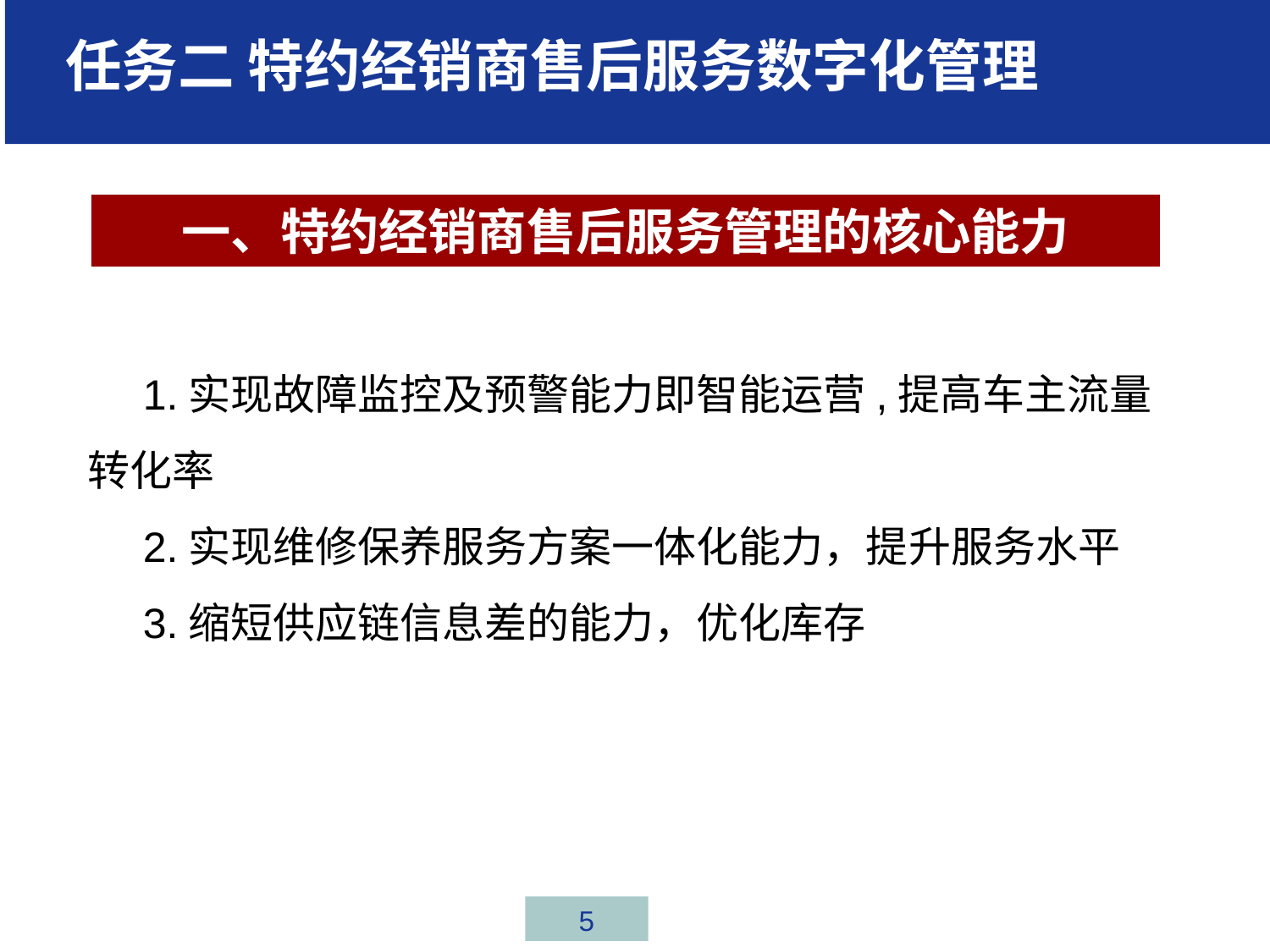

# 任务二 特约经销商售后服务数字化管理
一、特约经销商售后服务管理的核心能力
1.实现故障监控及预警能力即智能运营,提高车主流量转化率
2.实现维修保养服务方案一体化能力，提升服务水平
3.缩短供应链信息差的能力，优化库存
5